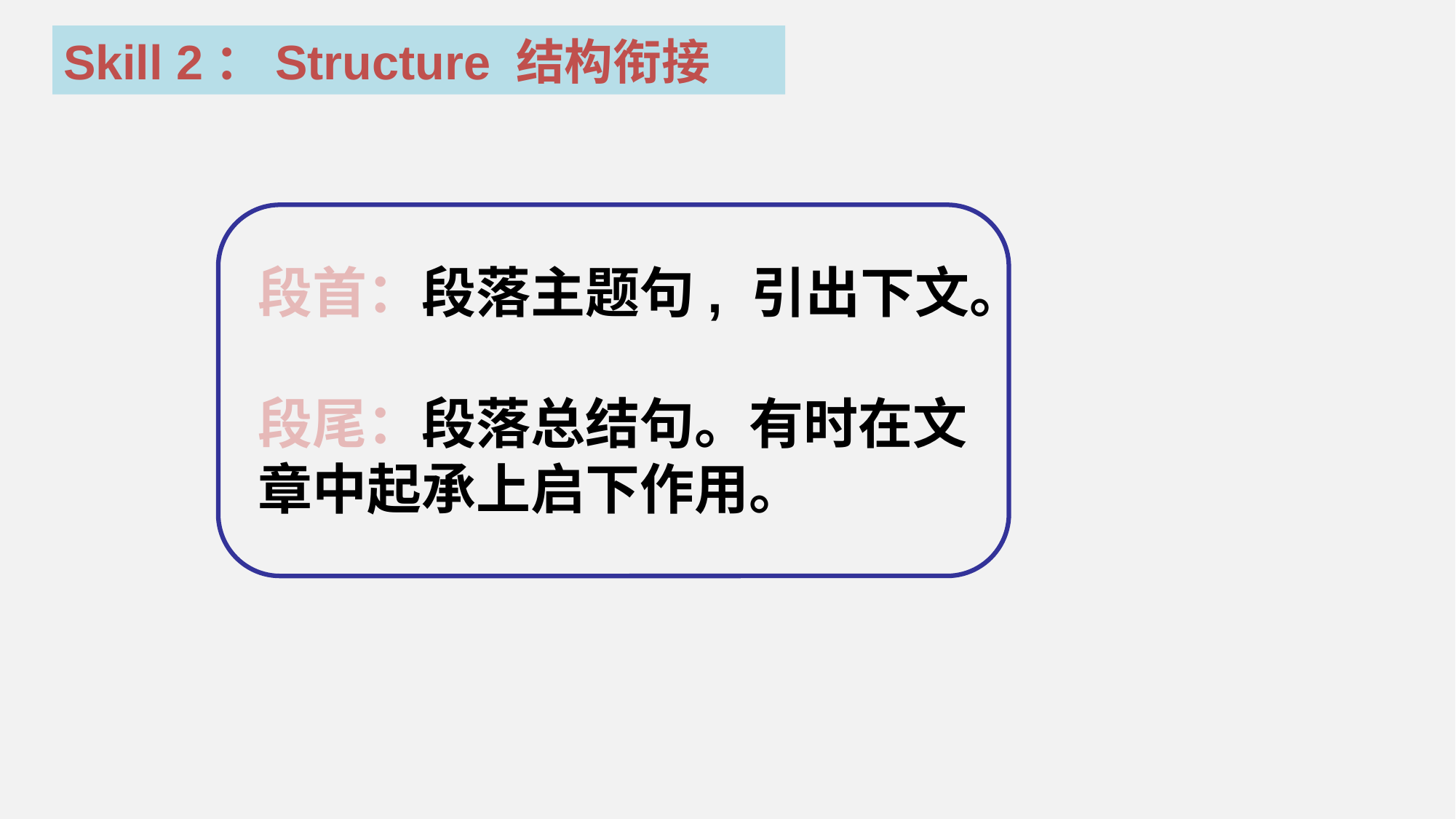

Skill 2：Structure 结构衔接

段首：段落主题句, 引出下文。

段尾：段落总结句。有时在文章中起承上启下作用。